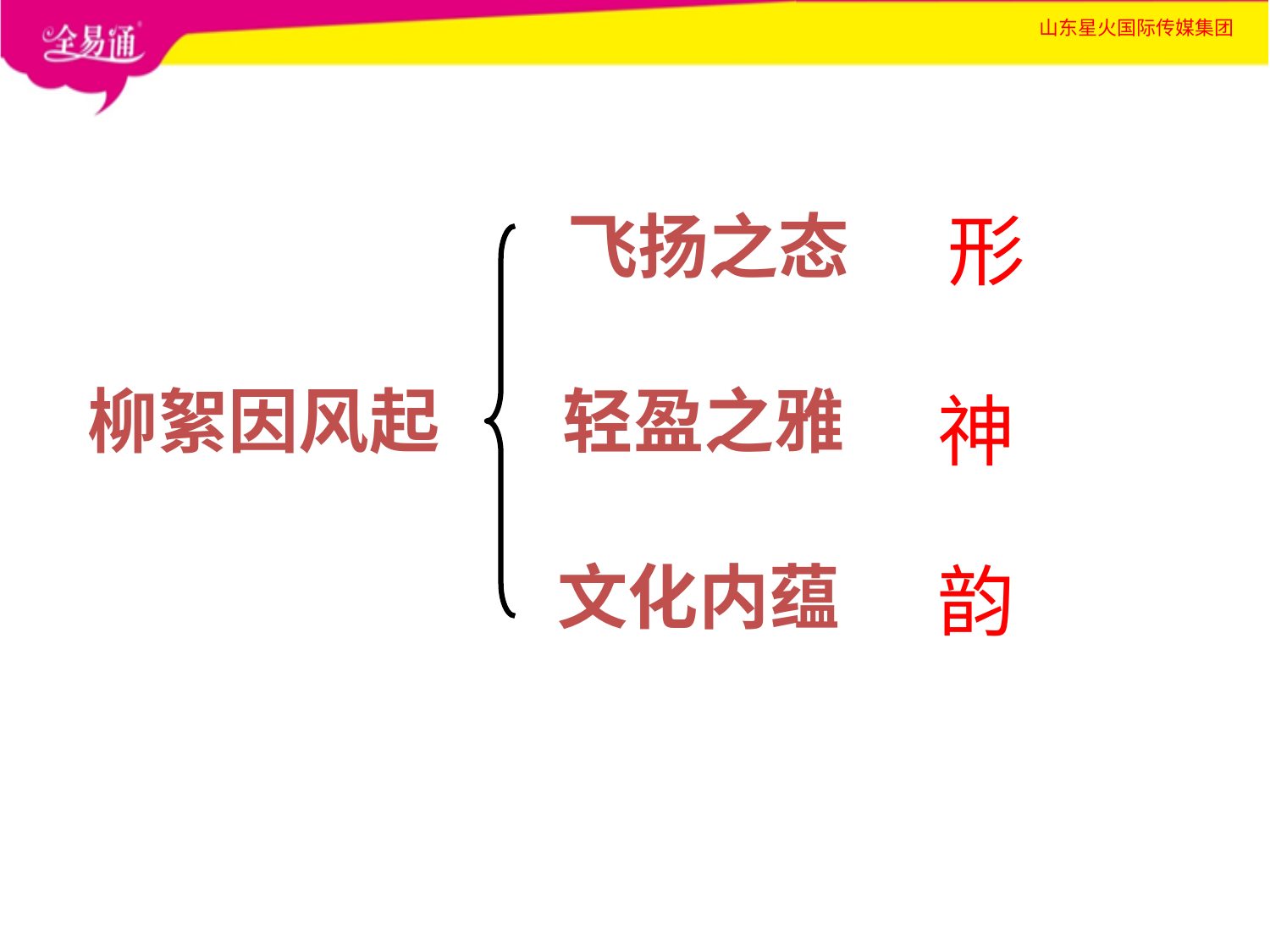

飞扬之态
形

柳絮因风起
轻盈之雅
神
文化内蕴
韵